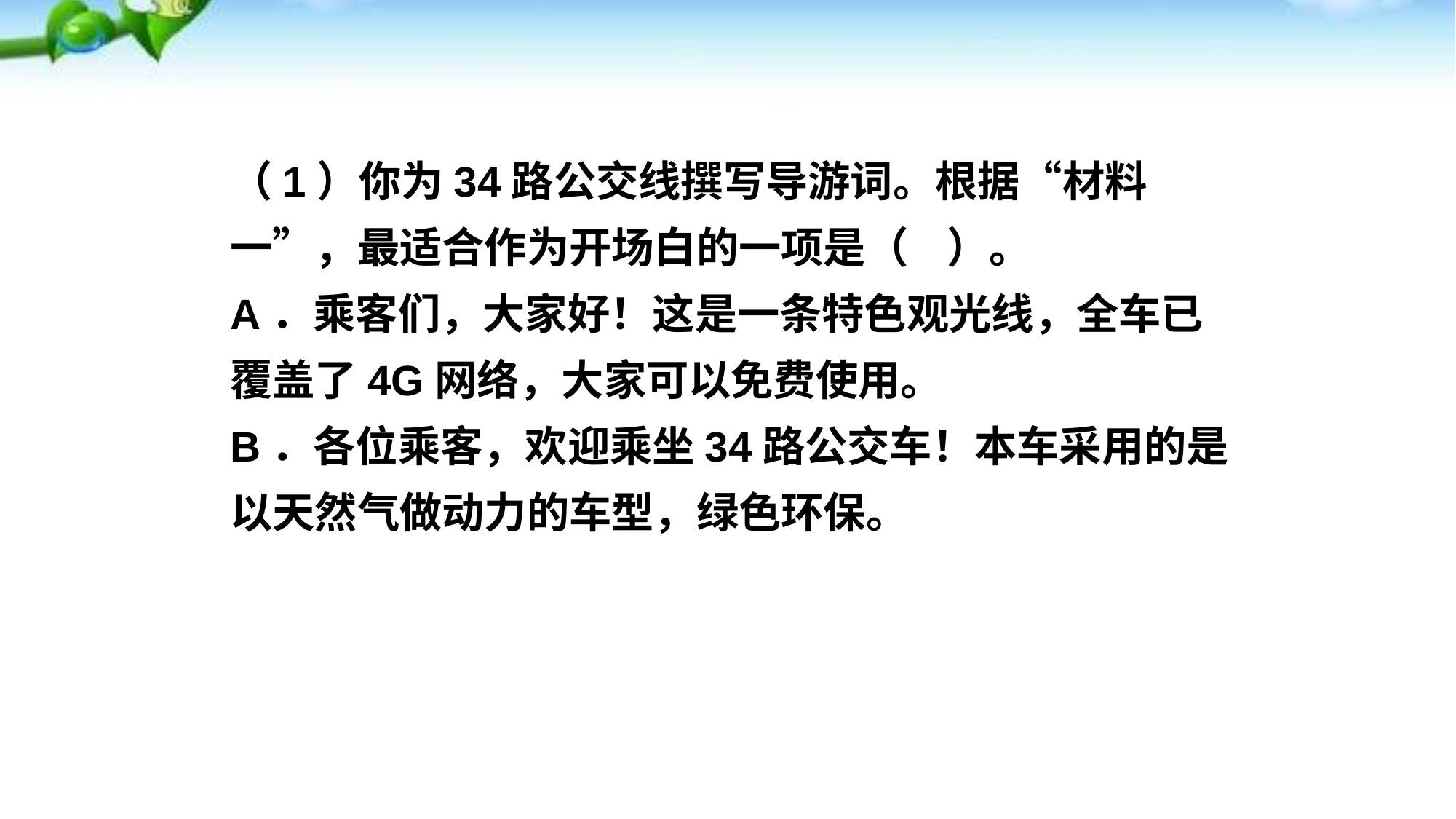

（1）你为34路公交线撰写导游词。根据“材料一”，最适合作为开场白的一项是（    ）。
A．乘客们，大家好！这是一条特色观光线，全车已覆盖了4G网络，大家可以免费使用。
B．各位乘客，欢迎乘坐34路公交车！本车采用的是以天然气做动力的车型，绿色环保。